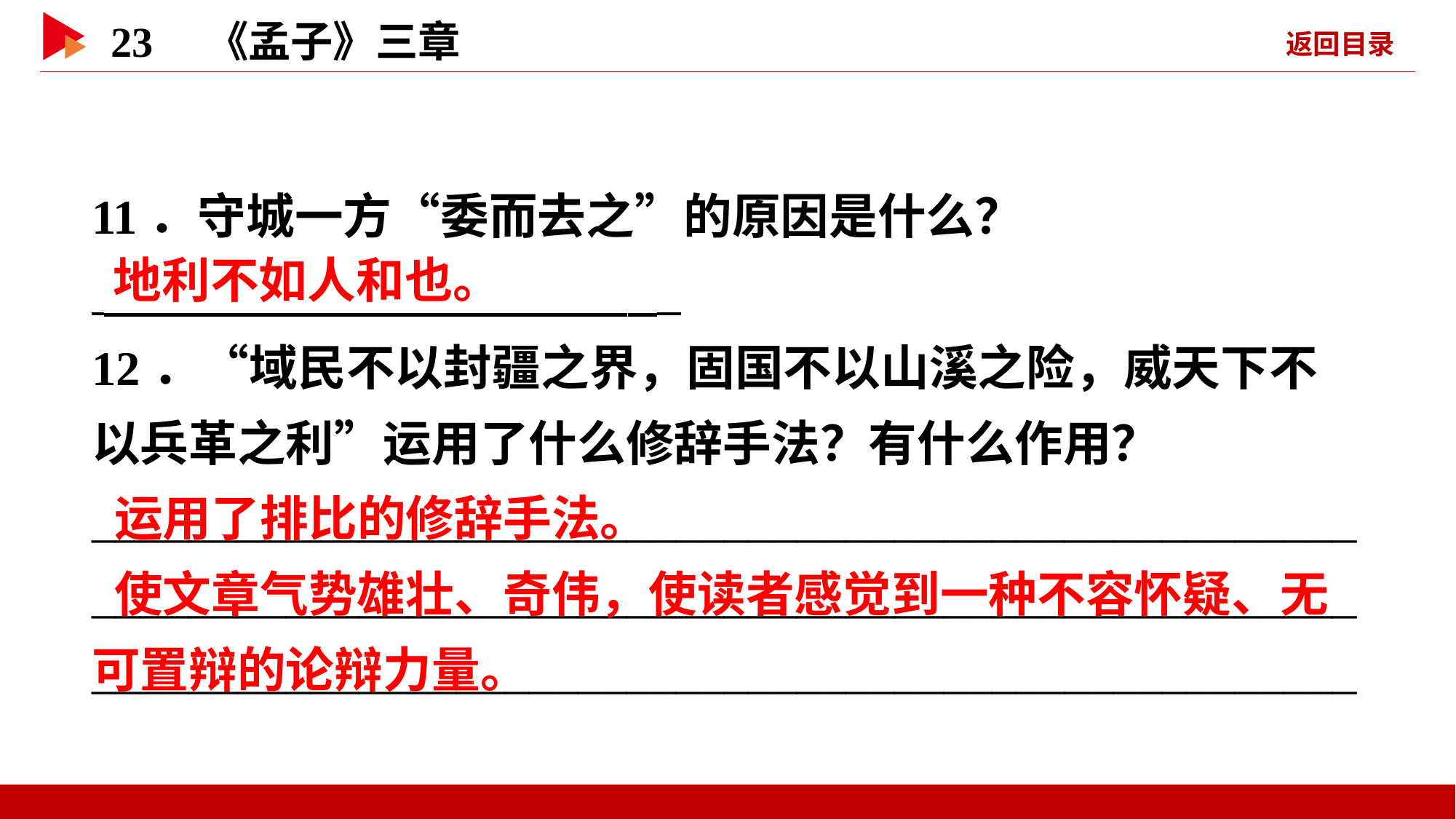

11．守城一方“委而去之”的原因是什么？
                   _
12．“域民不以封疆之界，固国不以山溪之险，威天下不以兵革之利”运用了什么修辞手法？有什么作用？
____________________________________________________________________________________________________________________________________________________________
 地利不如人和也。
 运用了排比的修辞手法。
 使文章气势雄壮、奇伟，使读者感觉到一种不容怀疑、无可置辩的论辩力量。